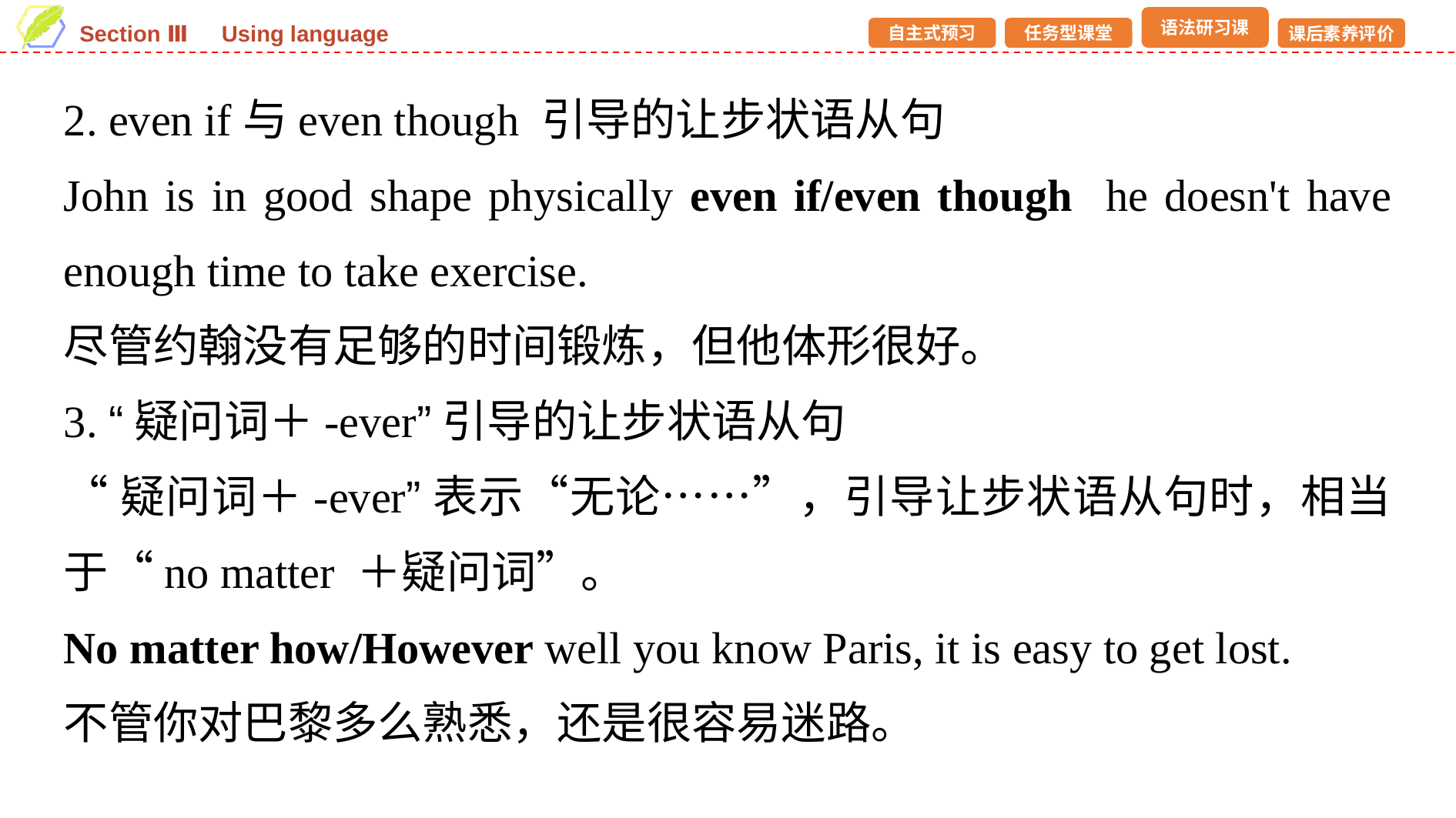

2. even if与even though 引导的让步状语从句
John is in good shape physically even if/even though  he doesn't have enough time to take exercise.
尽管约翰没有足够的时间锻炼，但他体形很好。
3. “疑问词＋-ever”引导的让步状语从句
“疑问词＋-ever”表示“无论……”，引导让步状语从句时，相当于“no matter ＋疑问词”。
No matter how/However well you know Paris, it is easy to get lost.
不管你对巴黎多么熟悉，还是很容易迷路。